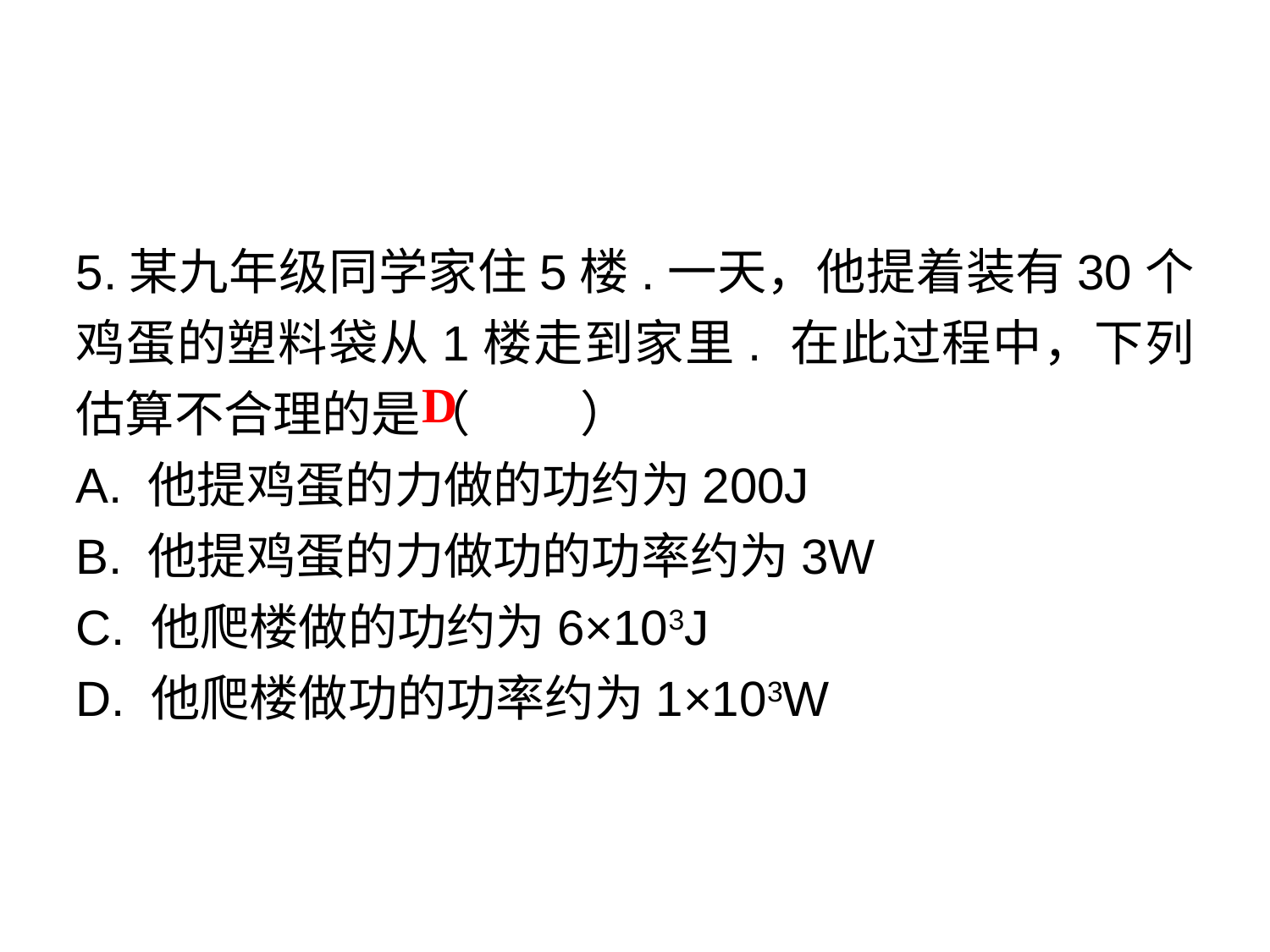

5.某九年级同学家住5楼.一天，他提着装有30个鸡蛋的塑料袋从1楼走到家里. 在此过程中，下列估算不合理的是（　 　）
A. 他提鸡蛋的力做的功约为200J
B. 他提鸡蛋的力做功的功率约为3W
C. 他爬楼做的功约为6×103J
D. 他爬楼做功的功率约为1×103W
D